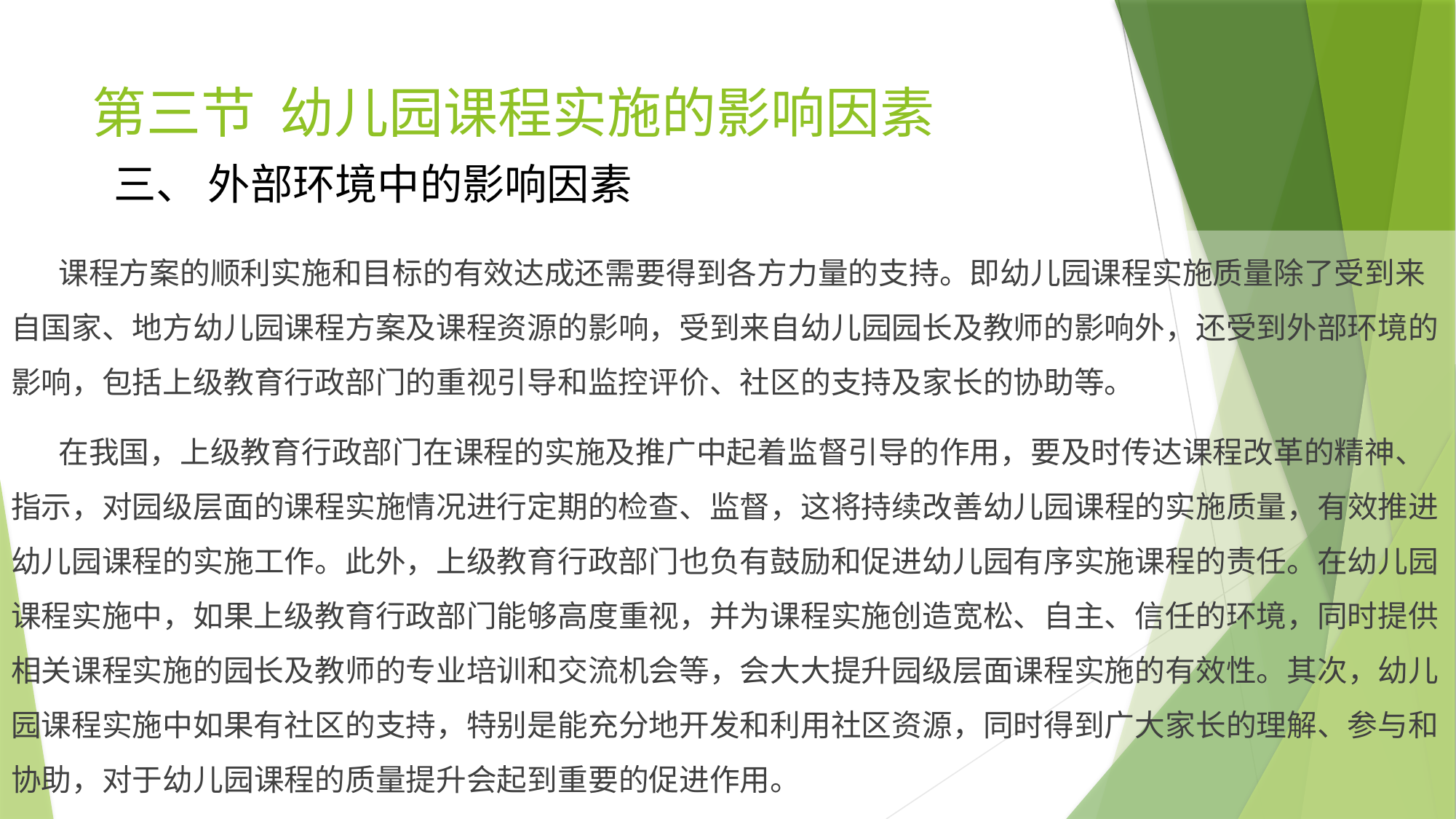

# 第三节  幼儿园课程实施的影响因素
三、 外部环境中的影响因素
      课程方案的顺利实施和目标的有效达成还需要得到各方力量的支持。即幼儿园课程实施质量除了受到来自国家、地方幼儿园课程方案及课程资源的影响，受到来自幼儿园园长及教师的影响外，还受到外部环境的影响，包括上级教育行政部门的重视引导和监控评价、社区的支持及家长的协助等。
      在我国，上级教育行政部门在课程的实施及推广中起着监督引导的作用，要及时传达课程改革的精神、指示，对园级层面的课程实施情况进行定期的检查、监督，这将持续改善幼儿园课程的实施质量，有效推进幼儿园课程的实施工作。此外，上级教育行政部门也负有鼓励和促进幼儿园有序实施课程的责任。在幼儿园课程实施中，如果上级教育行政部门能够高度重视，并为课程实施创造宽松、自主、信任的环境，同时提供相关课程实施的园长及教师的专业培训和交流机会等，会大大提升园级层面课程实施的有效性。其次，幼儿园课程实施中如果有社区的支持，特别是能充分地开发和利用社区资源，同时得到广大家长的理解、参与和协助，对于幼儿园课程的质量提升会起到重要的促进作用。